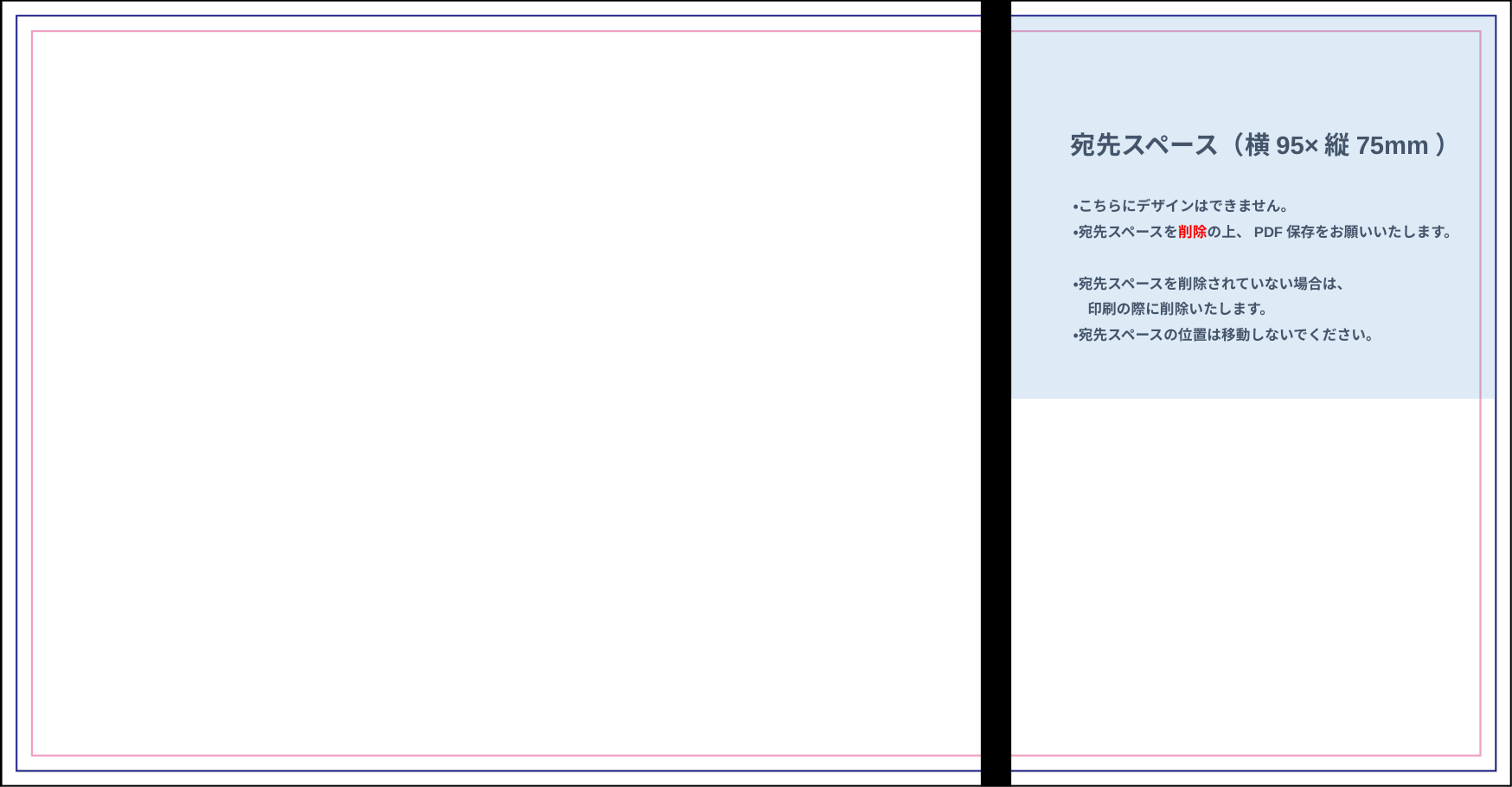

宛先スペース（横95×縦75mm）
・こちらにデザインはできません。
・宛先スペースを削除の上、PDF保存をお願いいたします。
・宛先スペースを削除されていない場合は、
　印刷の際に削除いたします。
・宛先スペースの位置は移動しないでください。